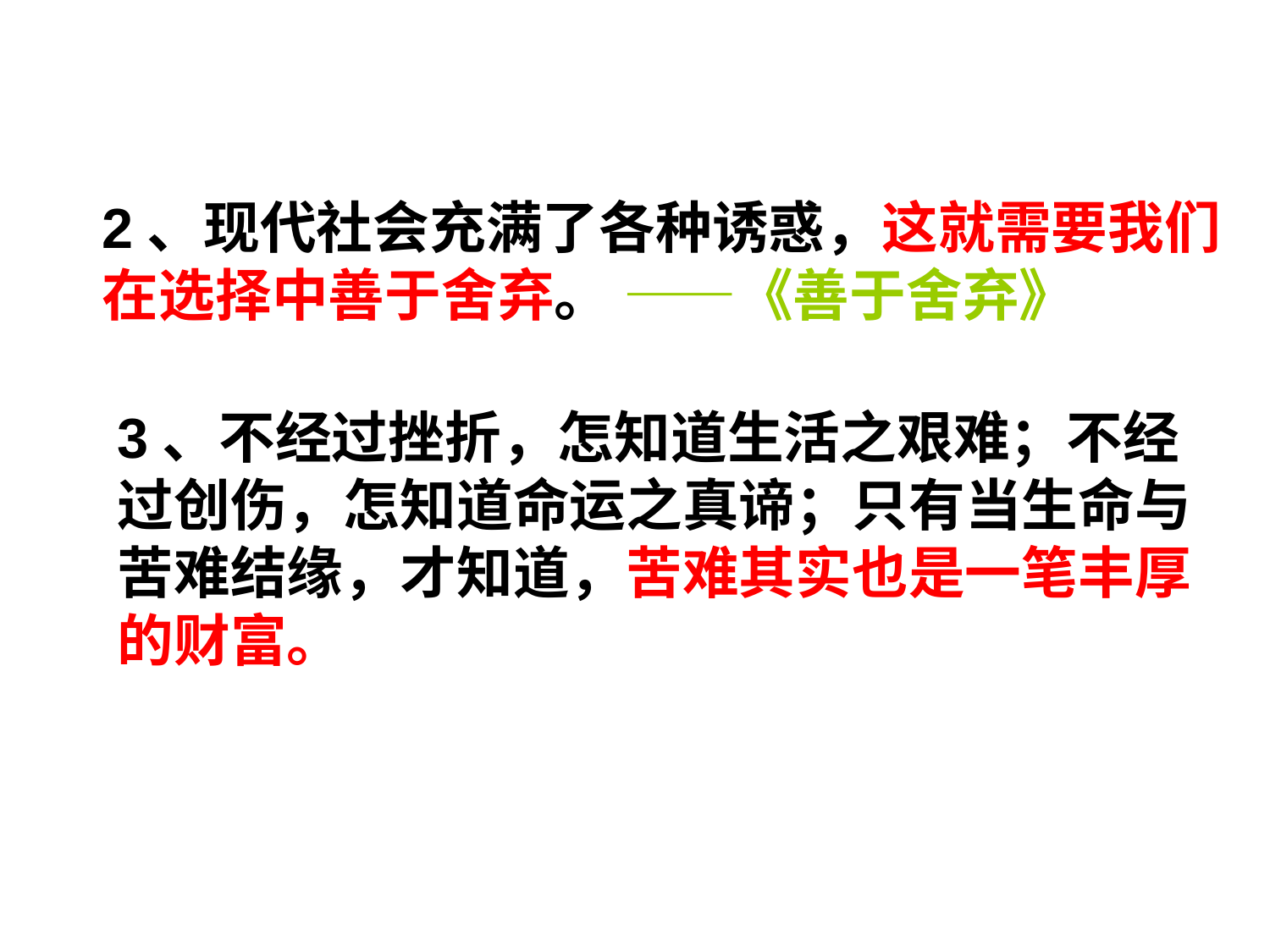

2、现代社会充满了各种诱惑，这就需要我们在选择中善于舍弃。 ——《善于舍弃》
3、不经过挫折，怎知道生活之艰难；不经过创伤，怎知道命运之真谛；只有当生命与苦难结缘，才知道，苦难其实也是一笔丰厚的财富。